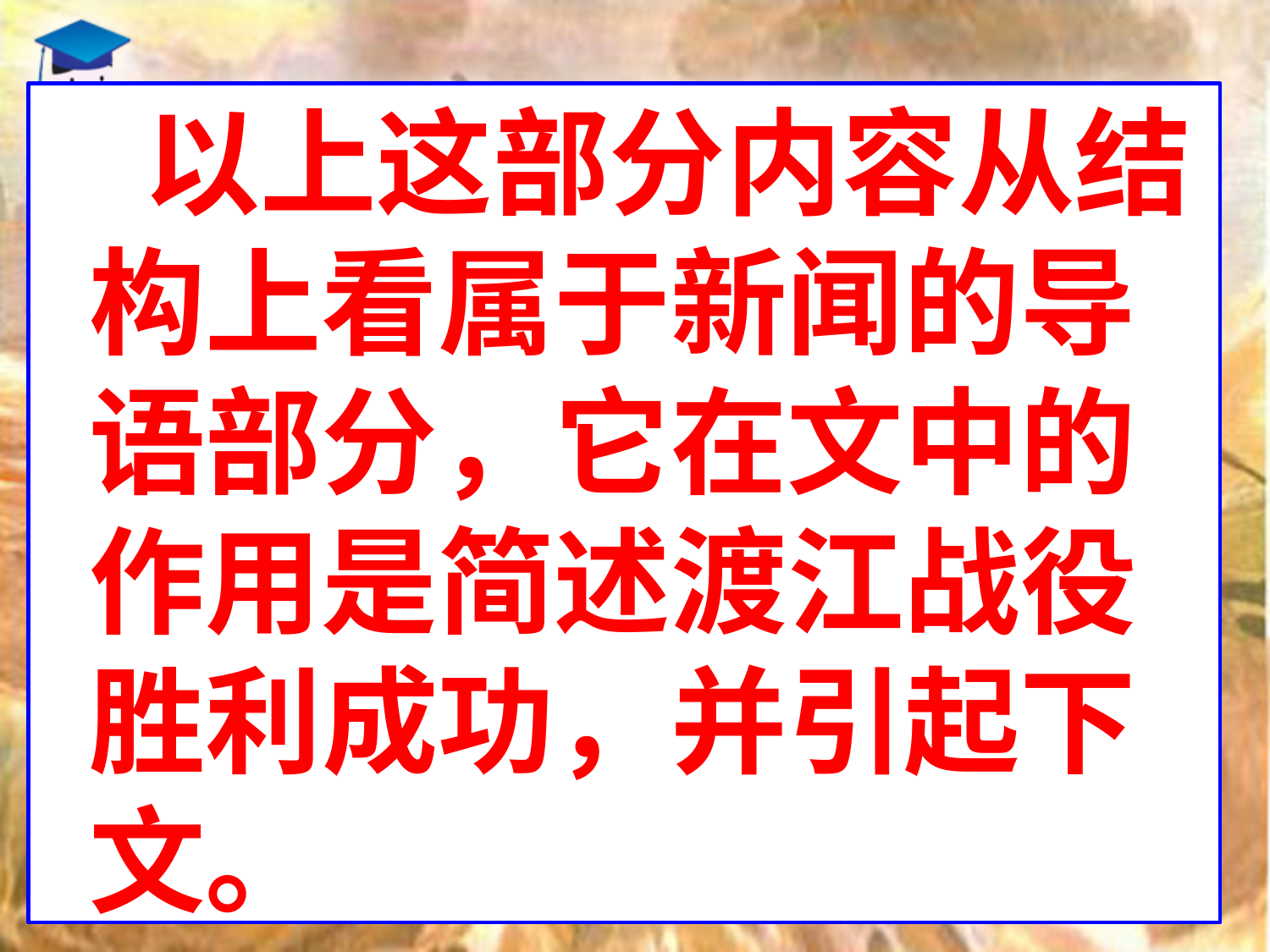

以上这部分内容从结构上看属于新闻的导语部分，它在文中的作用是简述渡江战役胜利成功，并引起下文。